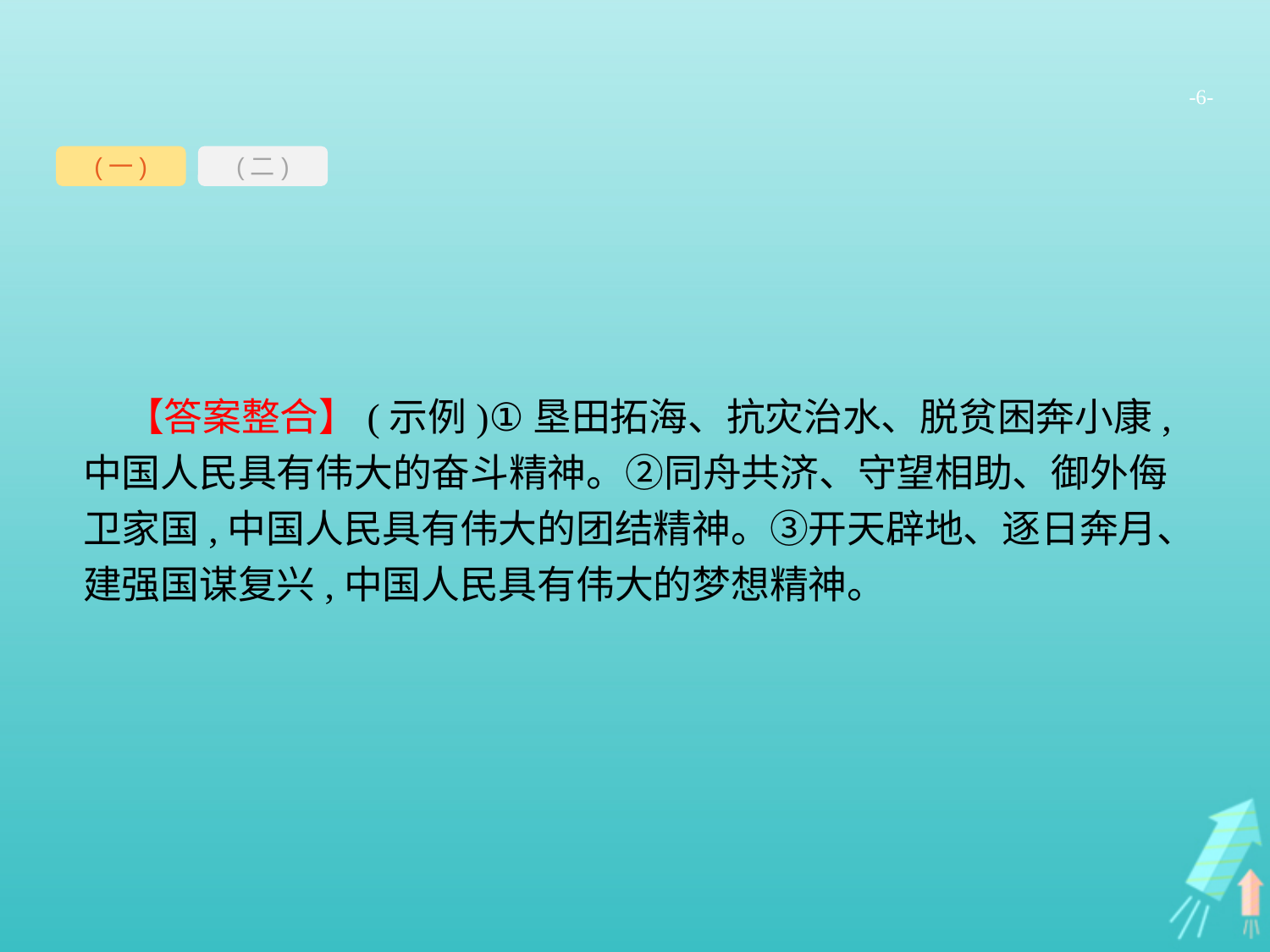

-6-
(一)
(二)
【答案整合】(示例)①垦田拓海、抗灾治水、脱贫困奔小康,中国人民具有伟大的奋斗精神。②同舟共济、守望相助、御外侮卫家国,中国人民具有伟大的团结精神。③开天辟地、逐日奔月、建强国谋复兴,中国人民具有伟大的梦想精神。